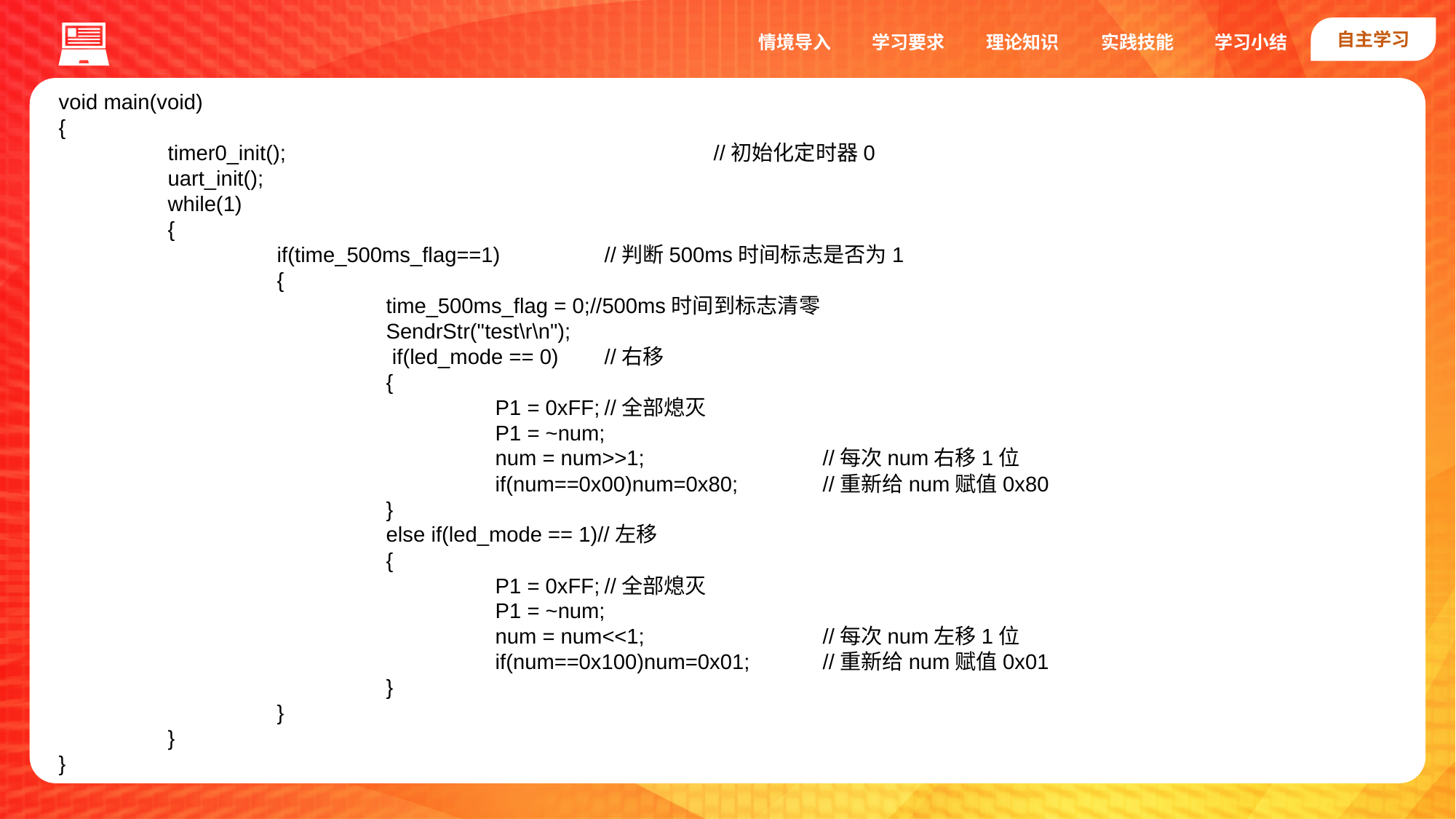

自主学习
实践技能
情境导入
学习要求
理论知识
学习小结

void main(void)
{
	timer0_init();				//初始化定时器0
	uart_init();
	while(1)
	{
		if(time_500ms_flag==1)	//判断500ms时间标志是否为1
		{
			time_500ms_flag = 0;//500ms时间到标志清零
			SendrStr("test\r\n");
			 if(led_mode == 0)	//右移
			{
				P1 = 0xFF;	//全部熄灭
				P1 = ~num;
				num = num>>1;		//每次num右移1位
				if(num==0x00)num=0x80;	//重新给num赋值0x80
			}
			else if(led_mode == 1)//左移
			{
				P1 = 0xFF;	//全部熄灭
				P1 = ~num;
				num = num<<1;		//每次num左移1位
				if(num==0x100)num=0x01;	//重新给num赋值0x01
			}
		}
	}
}